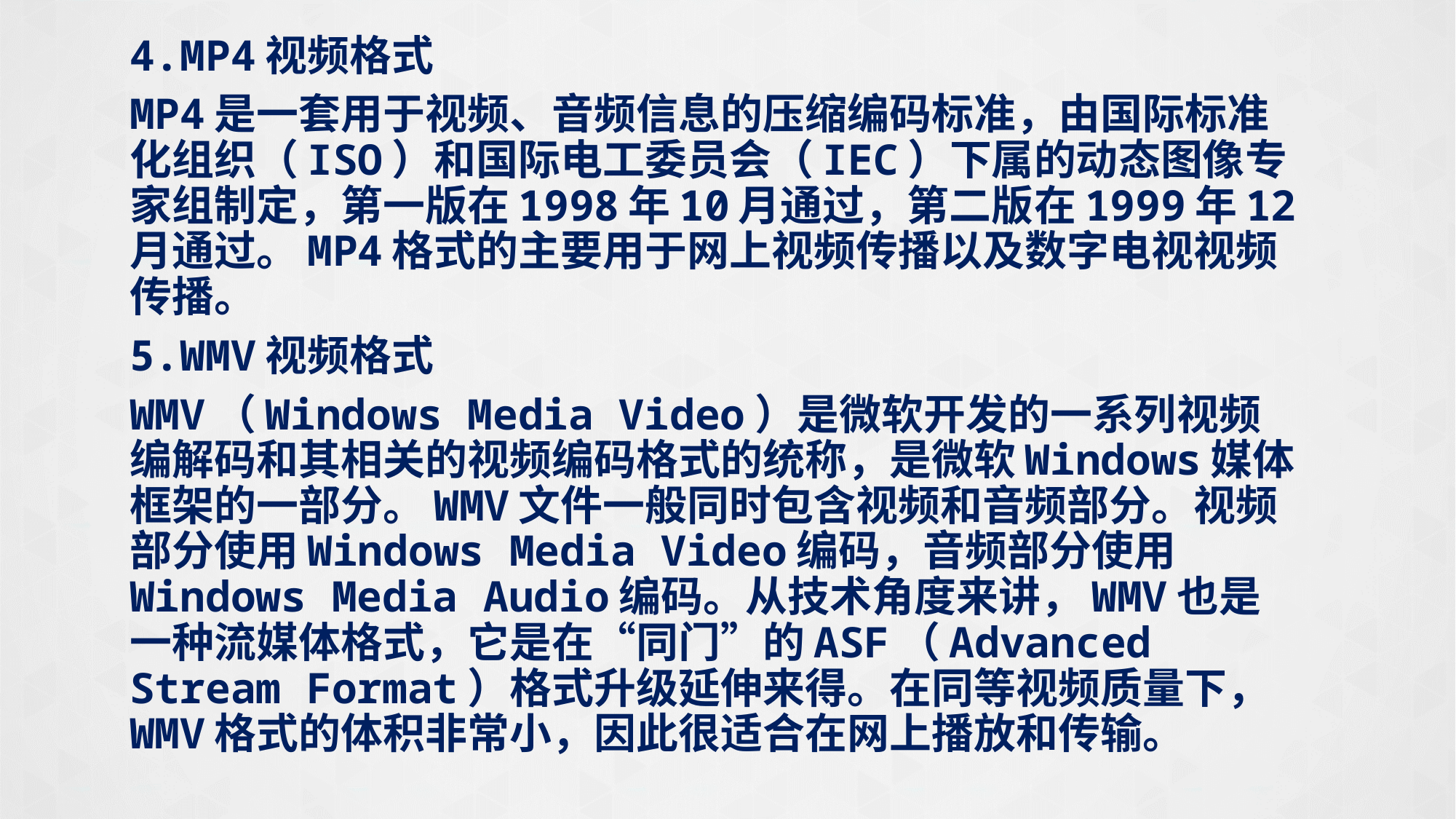

4.MP4视频格式
MP4是一套用于视频、音频信息的压缩编码标准，由国际标准化组织（ISO）和国际电工委员会（IEC）下属的动态图像专家组制定，第一版在1998年10月通过，第二版在1999年12月通过。MP4格式的主要用于网上视频传播以及数字电视视频传播。
5.WMV视频格式
WMV（Windows Media Video）是微软开发的一系列视频编解码和其相关的视频编码格式的统称，是微软Windows媒体框架的一部分。WMV文件一般同时包含视频和音频部分。视频部分使用Windows Media Video编码，音频部分使用Windows Media Audio编码。从技术角度来讲，WMV也是一种流媒体格式，它是在“同门”的ASF（Advanced Stream Format）格式升级延伸来得。在同等视频质量下，WMV格式的体积非常小，因此很适合在网上播放和传输。